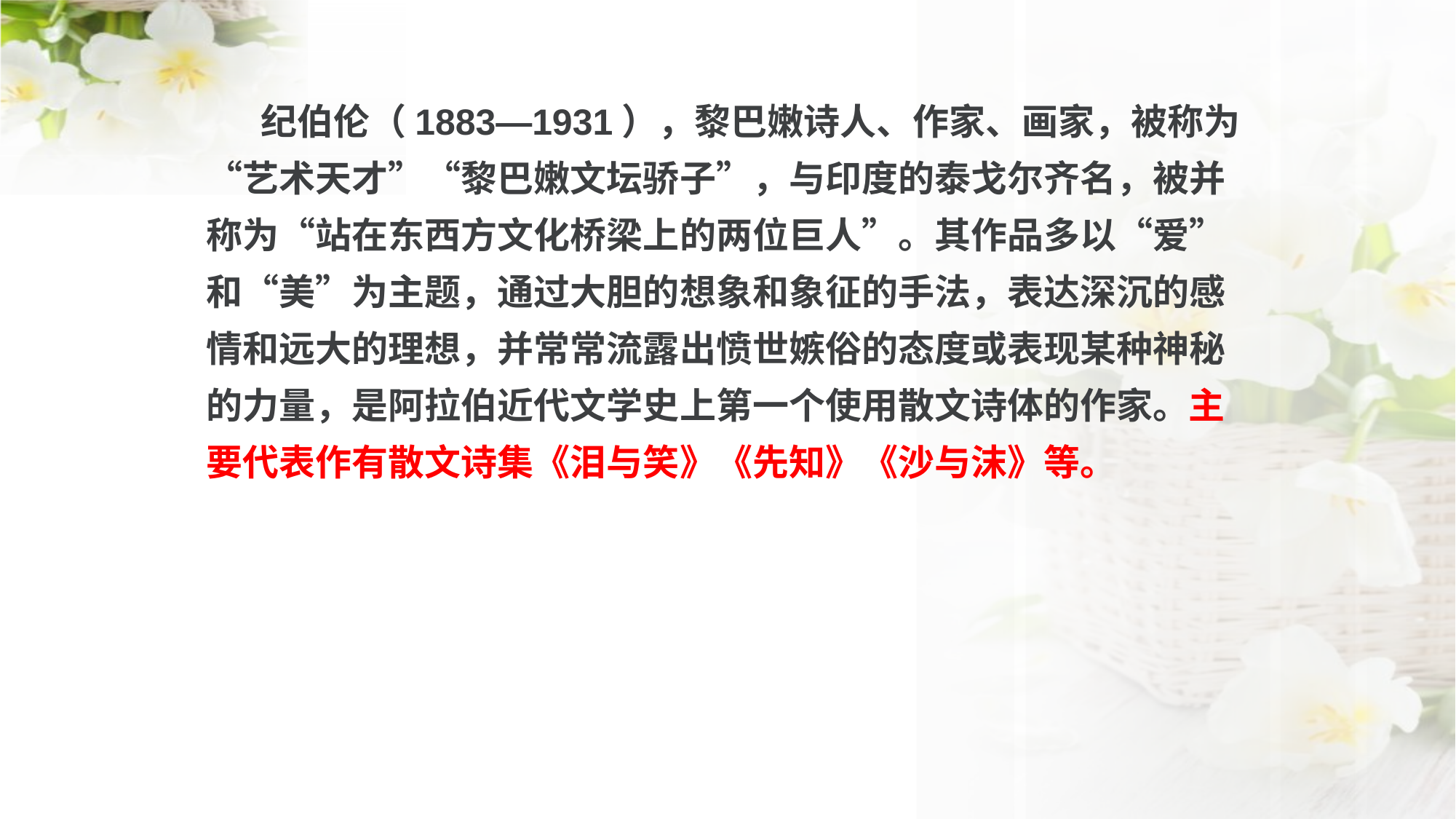

纪伯伦（1883—1931），黎巴嫩诗人、作家、画家，被称为“艺术天才”“黎巴嫩文坛骄子”，与印度的泰戈尔齐名，被并称为“站在东西方文化桥梁上的两位巨人”。其作品多以“爱”和“美”为主题，通过大胆的想象和象征的手法，表达深沉的感情和远大的理想，并常常流露出愤世嫉俗的态度或表现某种神秘的力量，是阿拉伯近代文学史上第一个使用散文诗体的作家。主要代表作有散文诗集《泪与笑》《先知》《沙与沫》等。